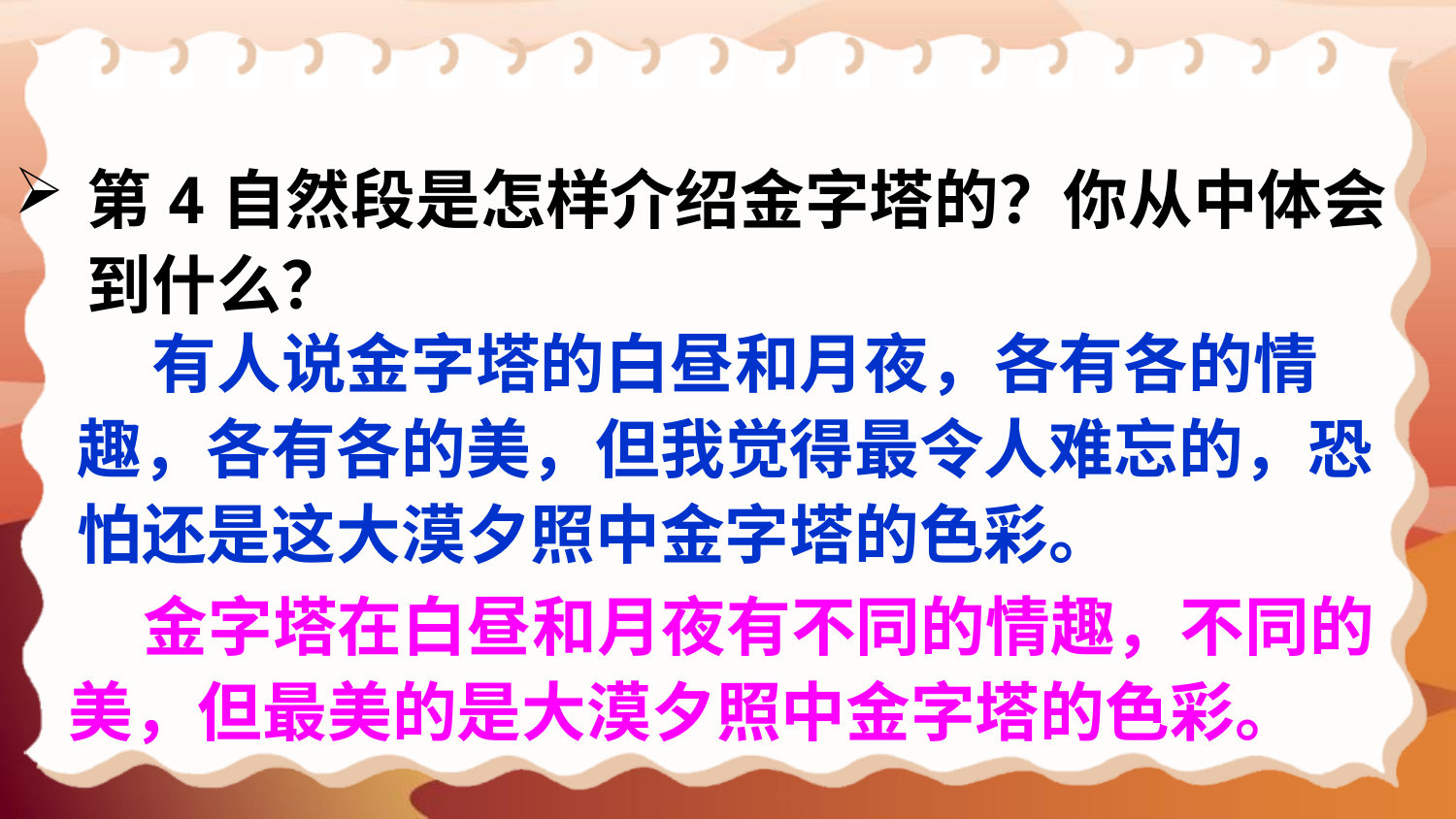

第4自然段是怎样介绍金字塔的？你从中体会到什么？
    有人说金字塔的白昼和月夜，各有各的情趣，各有各的美，但我觉得最令人难忘的，恐怕还是这大漠夕照中金字塔的色彩。
    金字塔在白昼和月夜有不同的情趣，不同的美，但最美的是大漠夕照中金字塔的色彩。